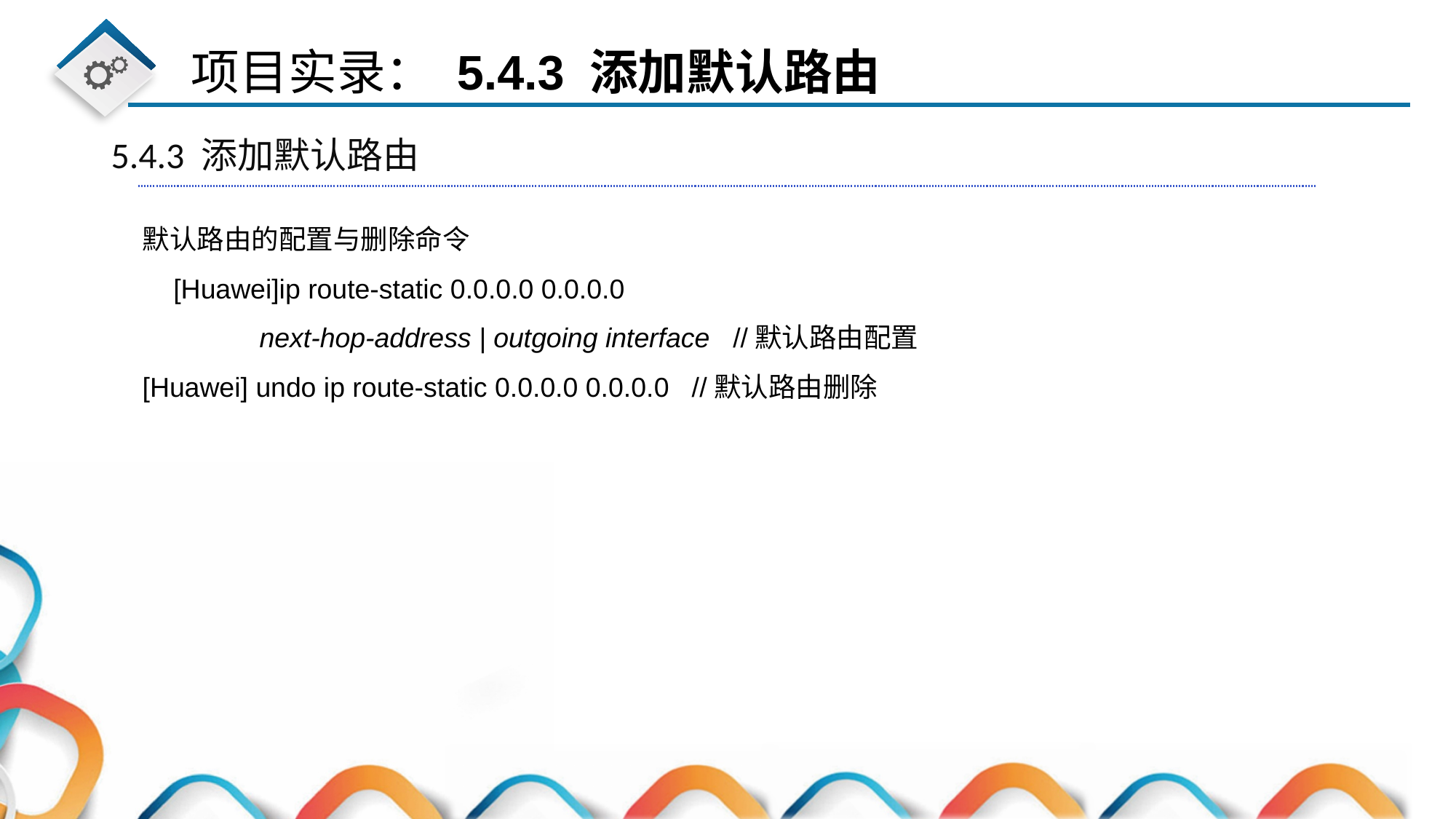

5.4.3 添加默认路由

默认路由的配置与删除命令
[Huawei]ip route-static 0.0.0.0 0.0.0.0
next-hop-address | outgoing interface   //默认路由配置
[Huawei] undo ip route-static 0.0.0.0 0.0.0.0   //默认路由删除